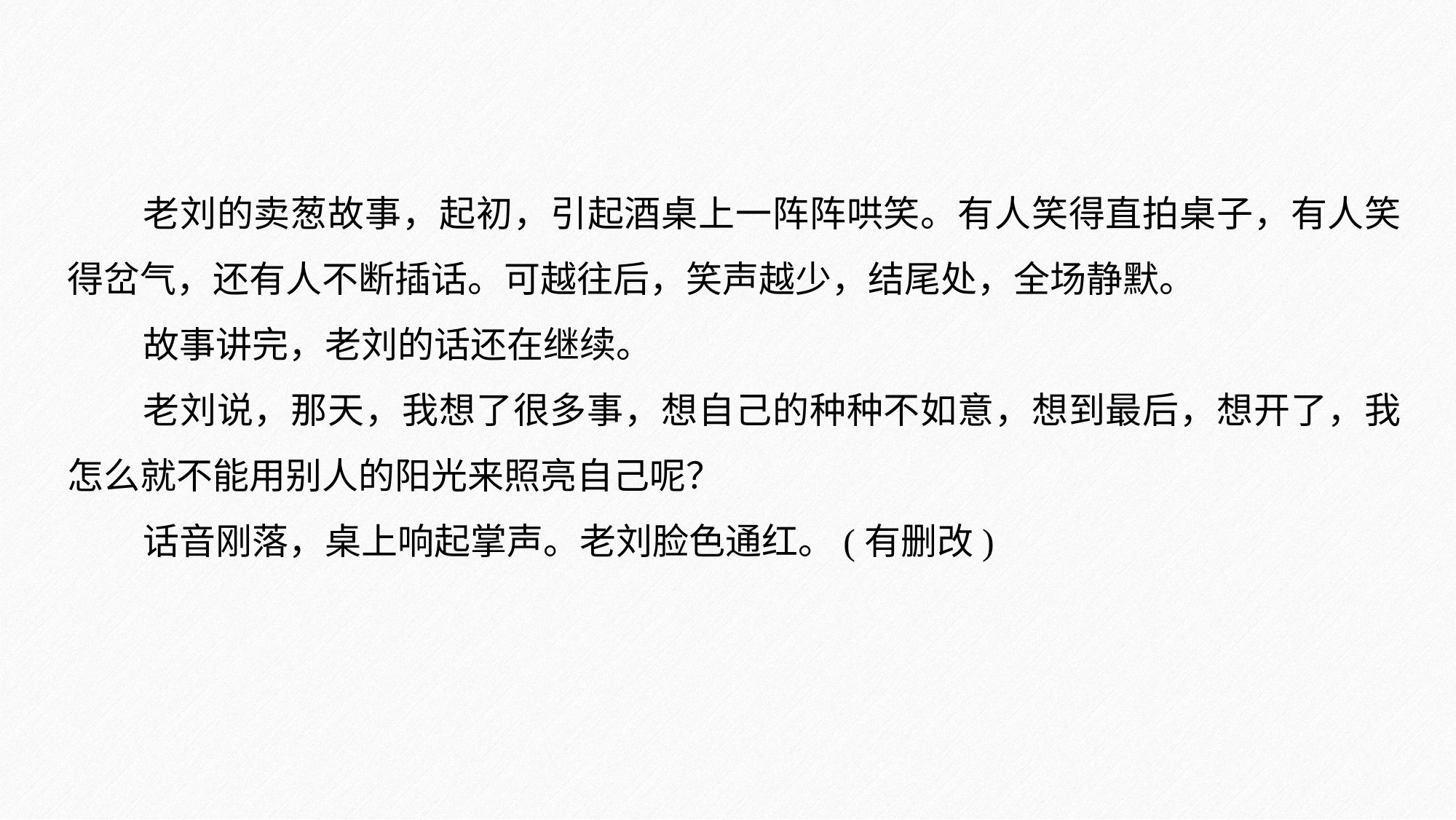

老刘的卖葱故事，起初，引起酒桌上一阵阵哄笑。有人笑得直拍桌子，有人笑得岔气，还有人不断插话。可越往后，笑声越少，结尾处，全场静默。
故事讲完，老刘的话还在继续。
老刘说，那天，我想了很多事，想自己的种种不如意，想到最后，想开了，我怎么就不能用别人的阳光来照亮自己呢？
话音刚落，桌上响起掌声。老刘脸色通红。(有删改)